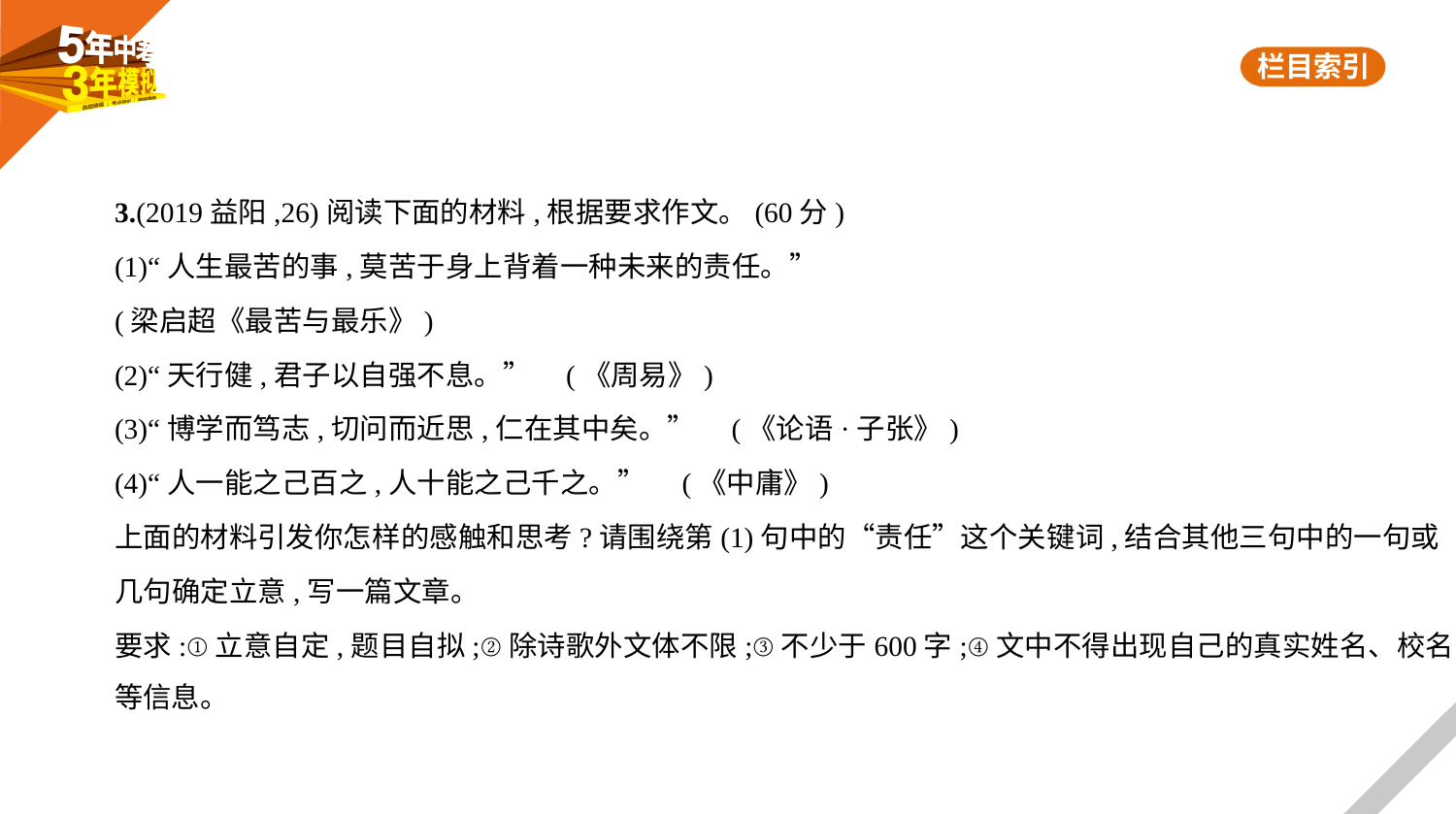

3.(2019益阳,26)阅读下面的材料,根据要求作文。(60分)
(1)“人生最苦的事,莫苦于身上背着一种未来的责任。”
(梁启超《最苦与最乐》)
(2)“天行健,君子以自强不息。” (《周易》)
(3)“博学而笃志,切问而近思,仁在其中矣。” (《论语·子张》)
(4)“人一能之己百之,人十能之己千之。” (《中庸》)
上面的材料引发你怎样的感触和思考?请围绕第(1)句中的“责任”这个关键词,结合其他三句中的一句或
几句确定立意,写一篇文章。
要求:①立意自定,题目自拟;②除诗歌外文体不限;③不少于600字;④文中不得出现自己的真实姓名、校名
等信息。